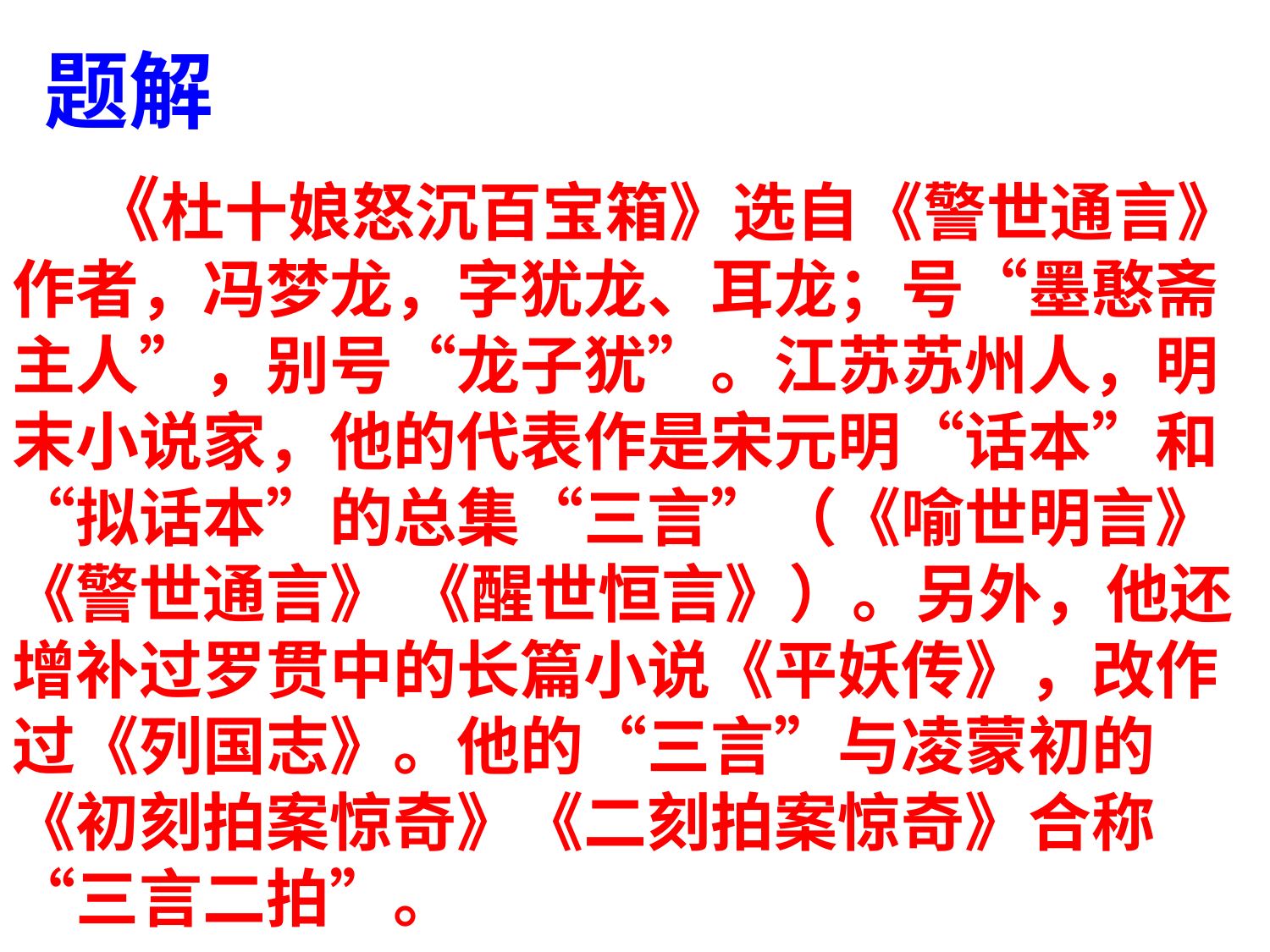

题解
     《杜十娘怒沉百宝箱》选自《警世通言》作者，冯梦龙，字犹龙、耳龙；号“墨憨斋主人”，别号“龙子犹”。江苏苏州人，明末小说家，他的代表作是宋元明“话本”和“拟话本”的总集“三言”（《喻世明言》 《警世通言》 《醒世恒言》）。另外，他还增补过罗贯中的长篇小说《平妖传》，改作过《列国志》。他的“三言”与凌蒙初的《初刻拍案惊奇》《二刻拍案惊奇》合称“三言二拍”。